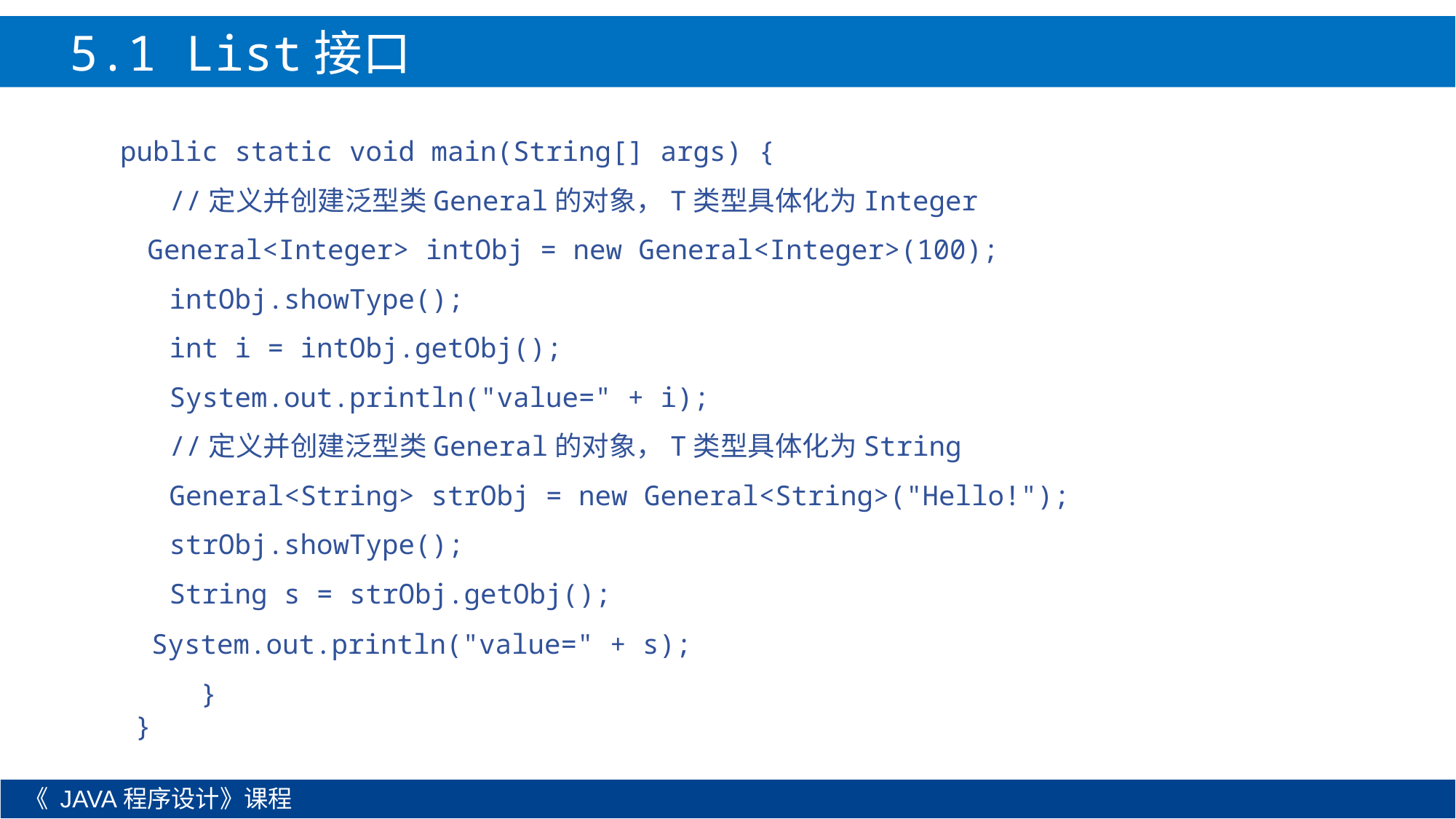

5.1 List接口
     public static void main(String[] args) {
        //定义并创建泛型类General的对象，T类型具体化为Integer
	General<Integer> intObj = new General<Integer>(100);
        intObj.showType();
        int i = intObj.getObj();
        System.out.println("value=" + i);
        //定义并创建泛型类General的对象，T类型具体化为String
        General<String> strObj = new General<String>("Hello!");
        strObj.showType();
        String s = strObj.getObj();
 System.out.println("value=" + s);
    }
}
《 JAVA程序设计》课程